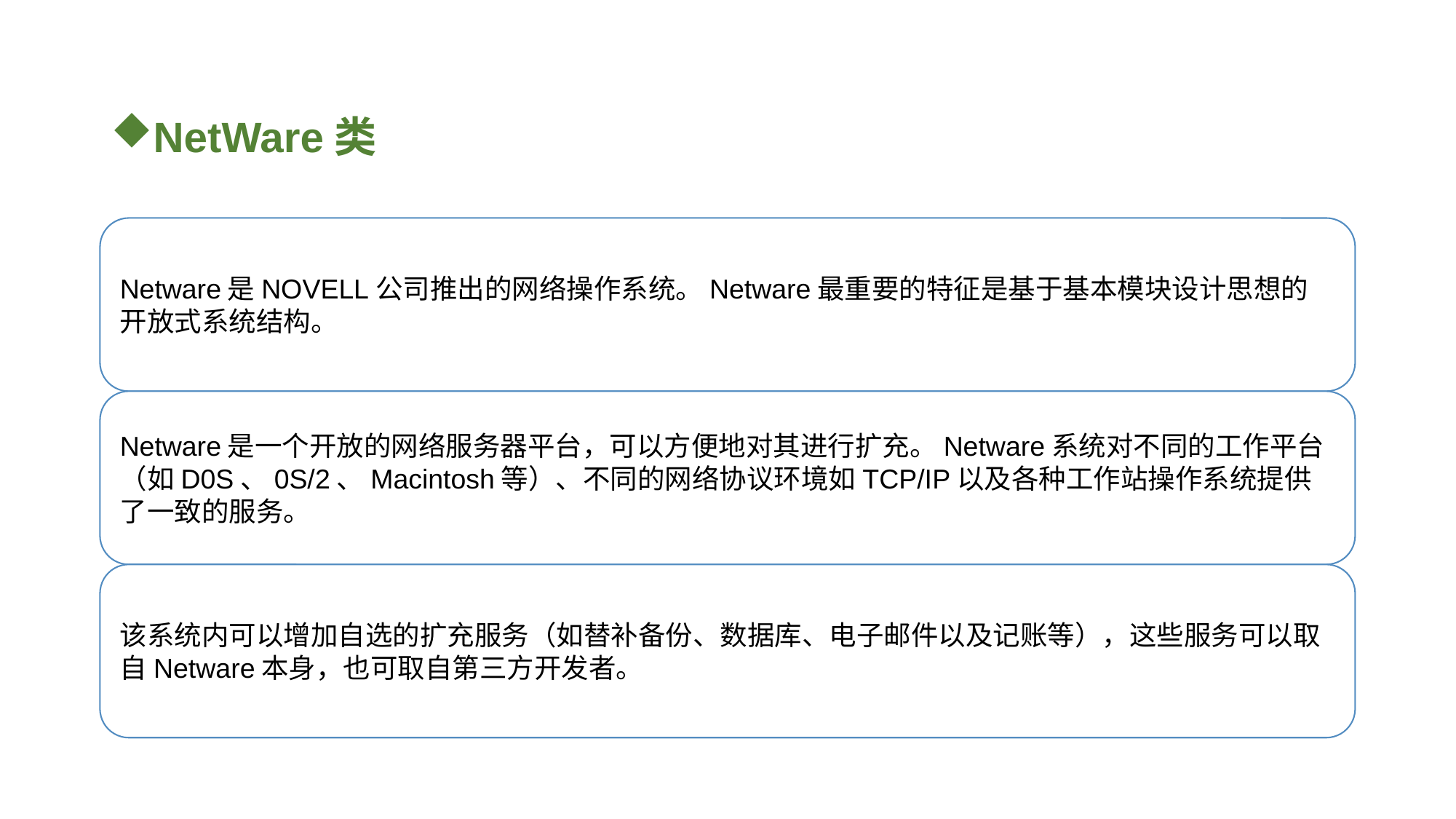

# NetWare类
Netware是NOVELL公司推出的网络操作系统。Netware最重要的特征是基于基本模块设计思想的开放式系统结构。
Netware是一个开放的网络服务器平台，可以方便地对其进行扩充。Netware系统对不同的工作平台（如D0S、0S/2、Macintosh等）、不同的网络协议环境如TCP/IP以及各种工作站操作系统提供了一致的服务。
该系统内可以增加自选的扩充服务（如替补备份、数据库、电子邮件以及记账等），这些服务可以取自Netware本身，也可取自第三方开发者。